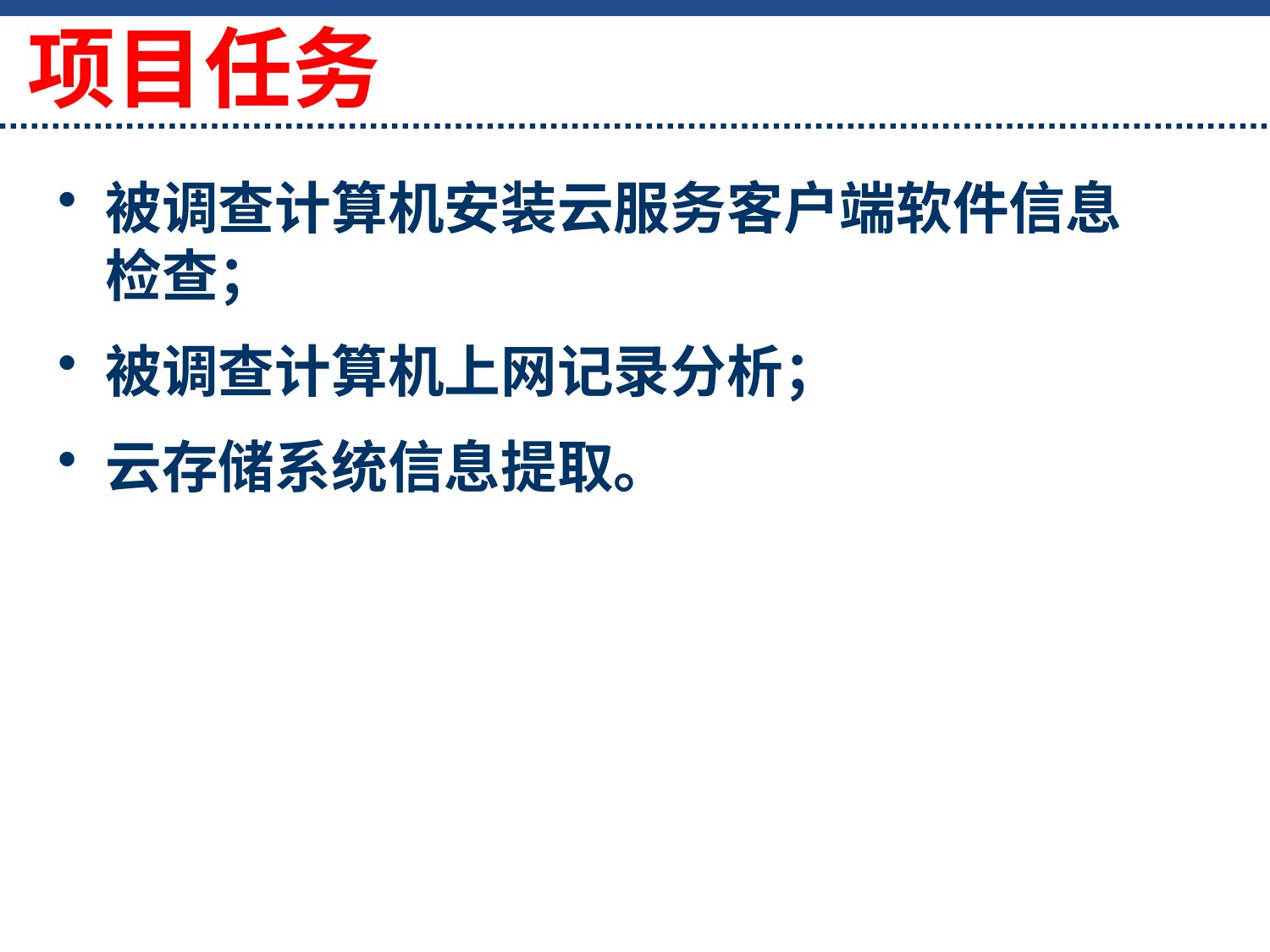

# 项目任务
被调查计算机安装云服务客户端软件信息检查；
被调查计算机上网记录分析；
云存储系统信息提取。